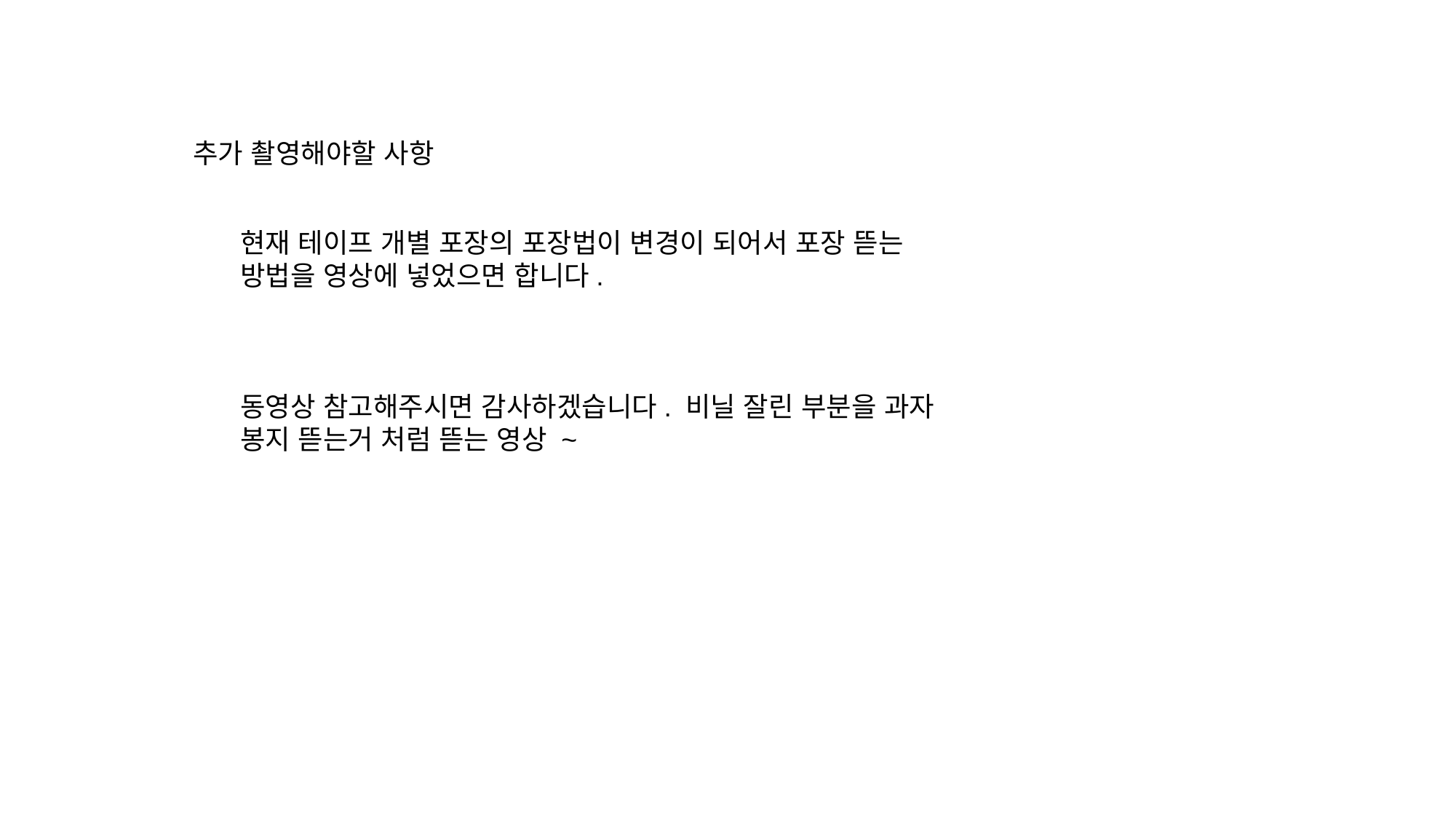

추가 촬영해야할 사항
현재 테이프 개별 포장의 포장법이 변경이 되어서 포장 뜯는 방법을 영상에 넣었으면 합니다.

동영상 참고해주시면 감사하겠습니다. 비닐 잘린 부분을 과자 봉지 뜯는거 처럼 뜯는 영상 ~